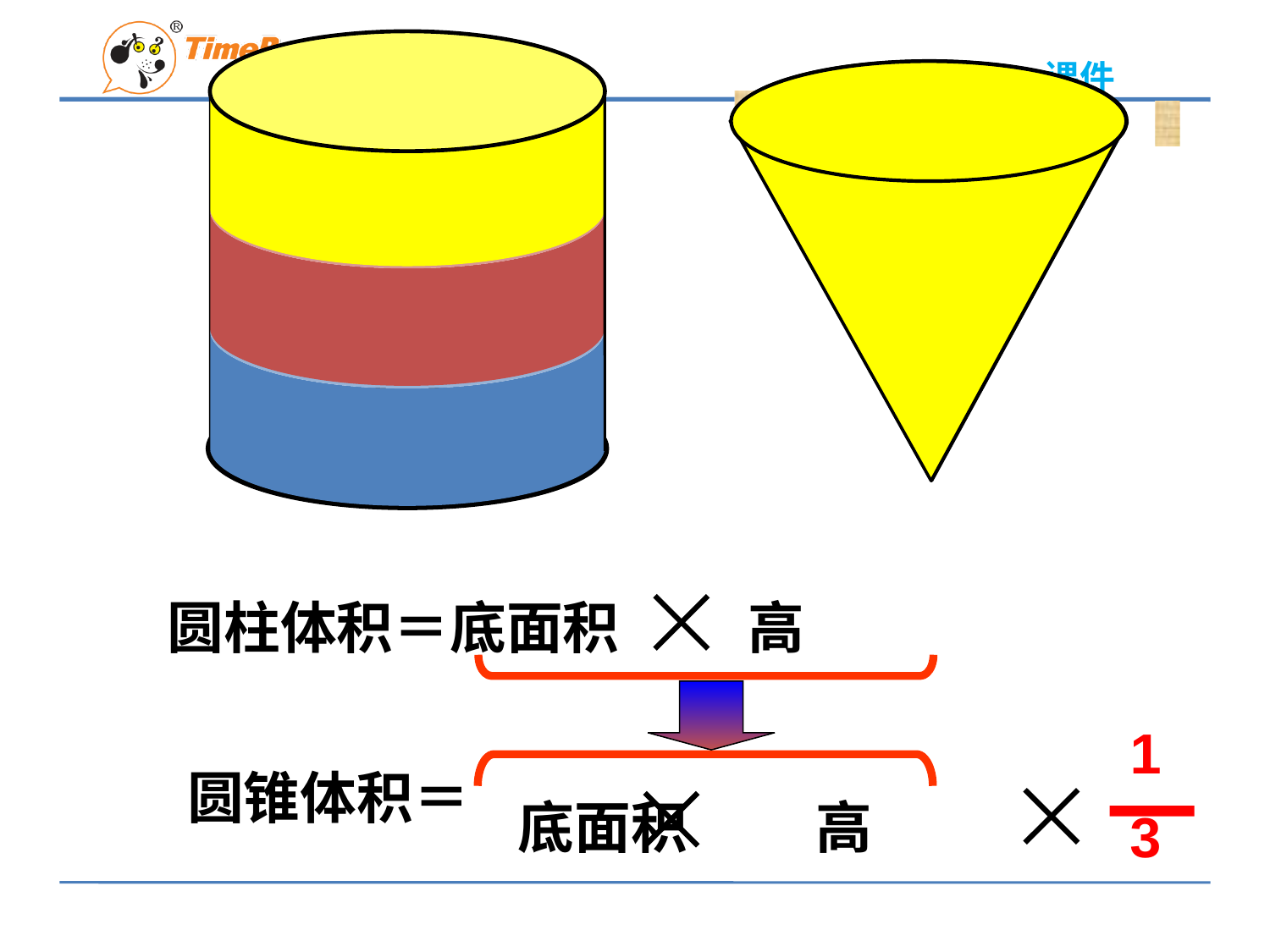

圆柱体积＝底面积          高

底面积          高

1
3

圆锥体积＝